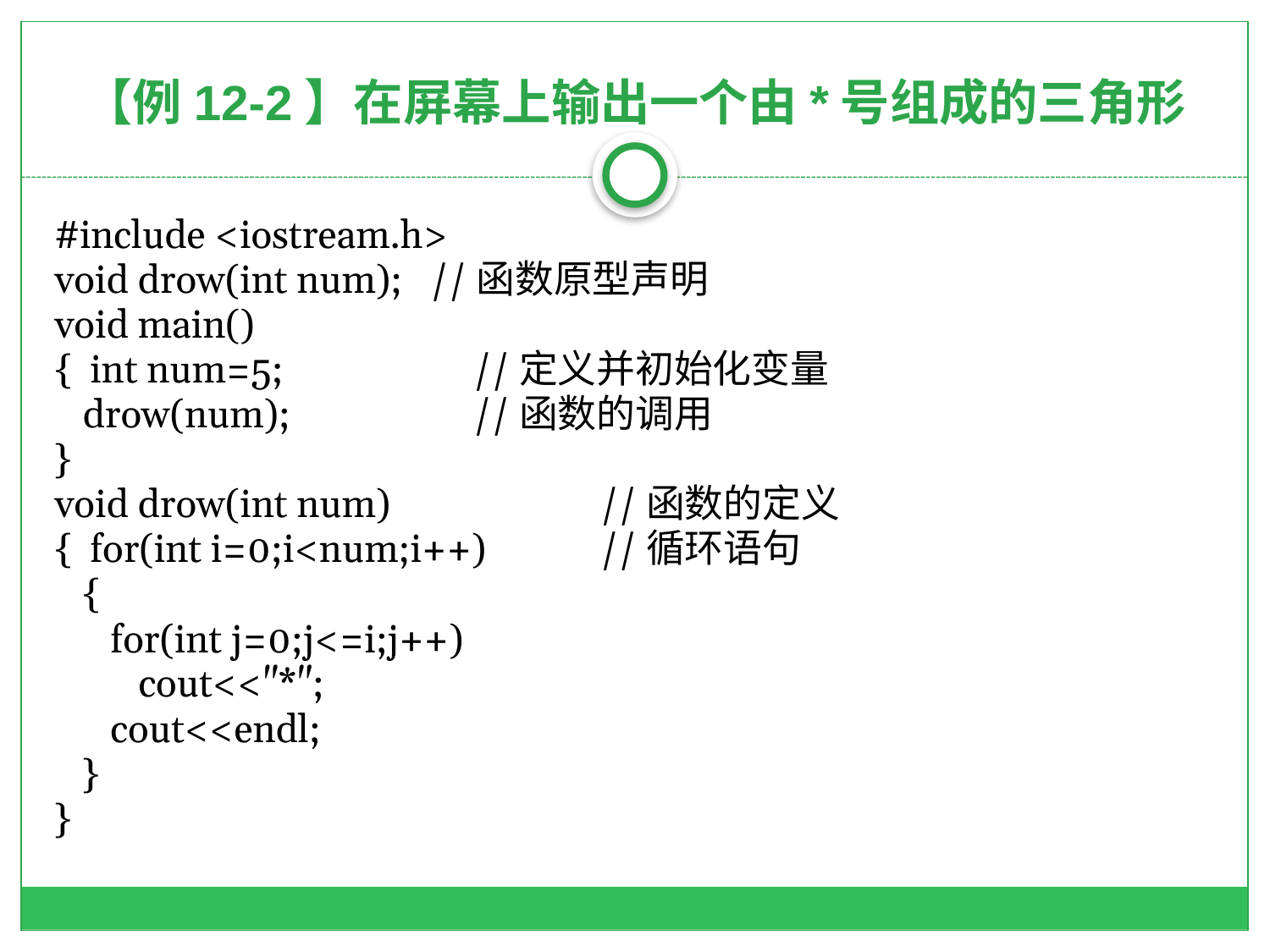

# 【例12-2】在屏幕上输出一个由*号组成的三角形
#include <iostream.h>
void drow(int num);   //函数原型声明
void main()
{  int num=5;    		//定义并初始化变量
   drow(num);    		//函数的调用
}
void drow(int num)   		//函数的定义
{  for(int i=0;i<num;i++)	//循环语句
   {
      for(int j=0;j<=i;j++)
         cout<<"*";
      cout<<endl;
   }
}